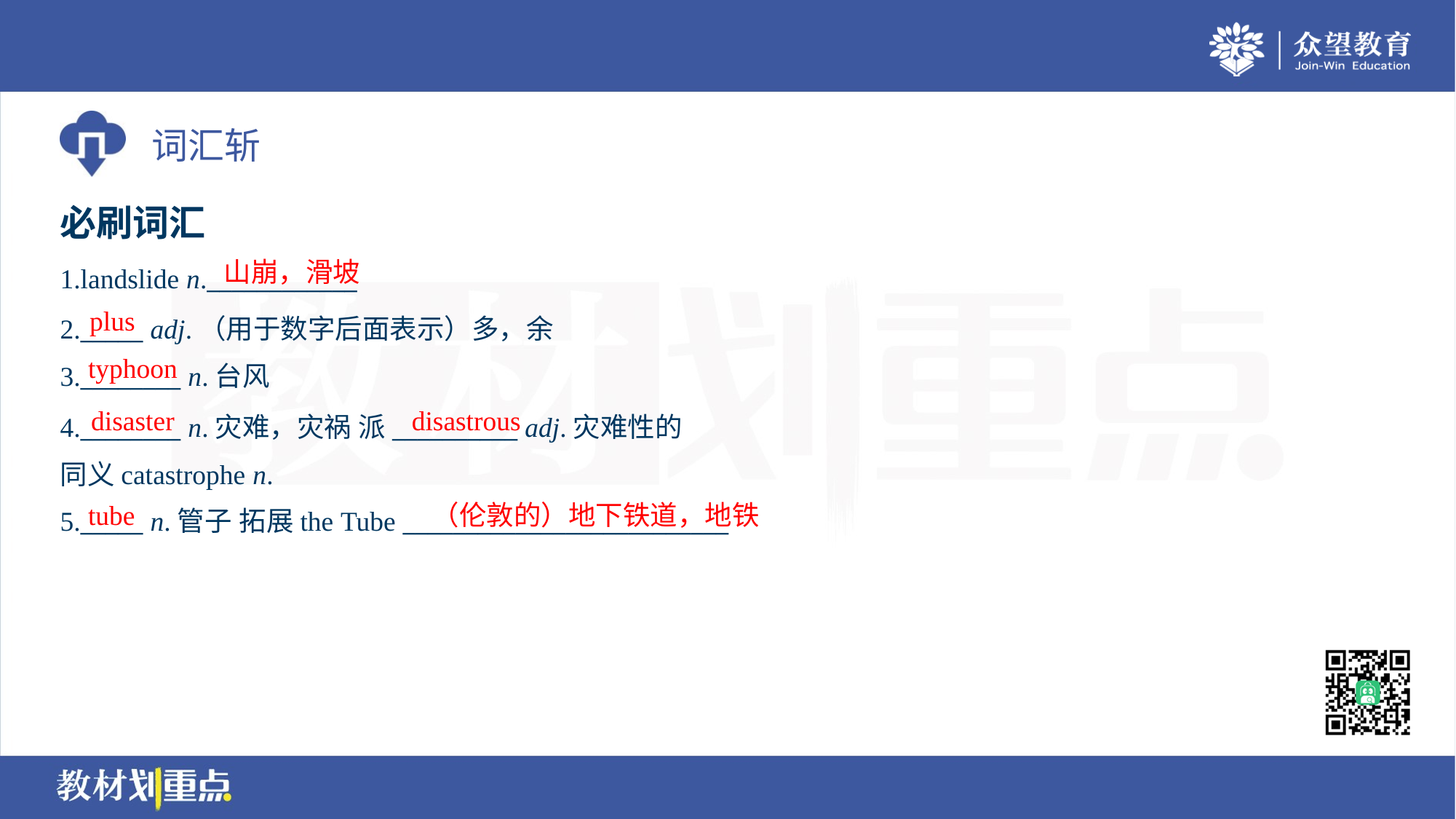

必刷词汇
山崩，滑坡
1.landslide n.____________
2._____ adj.（用于数字后面表示）多，余
3.________ n.台风
plus
typhoon
disaster
disastrous
4.________ n.灾难，灾祸 派__________ adj.灾难性的
同义catastrophe n.
tube
（伦敦的）地下铁道，地铁
5._____ n.管子 拓展the Tube __________________________